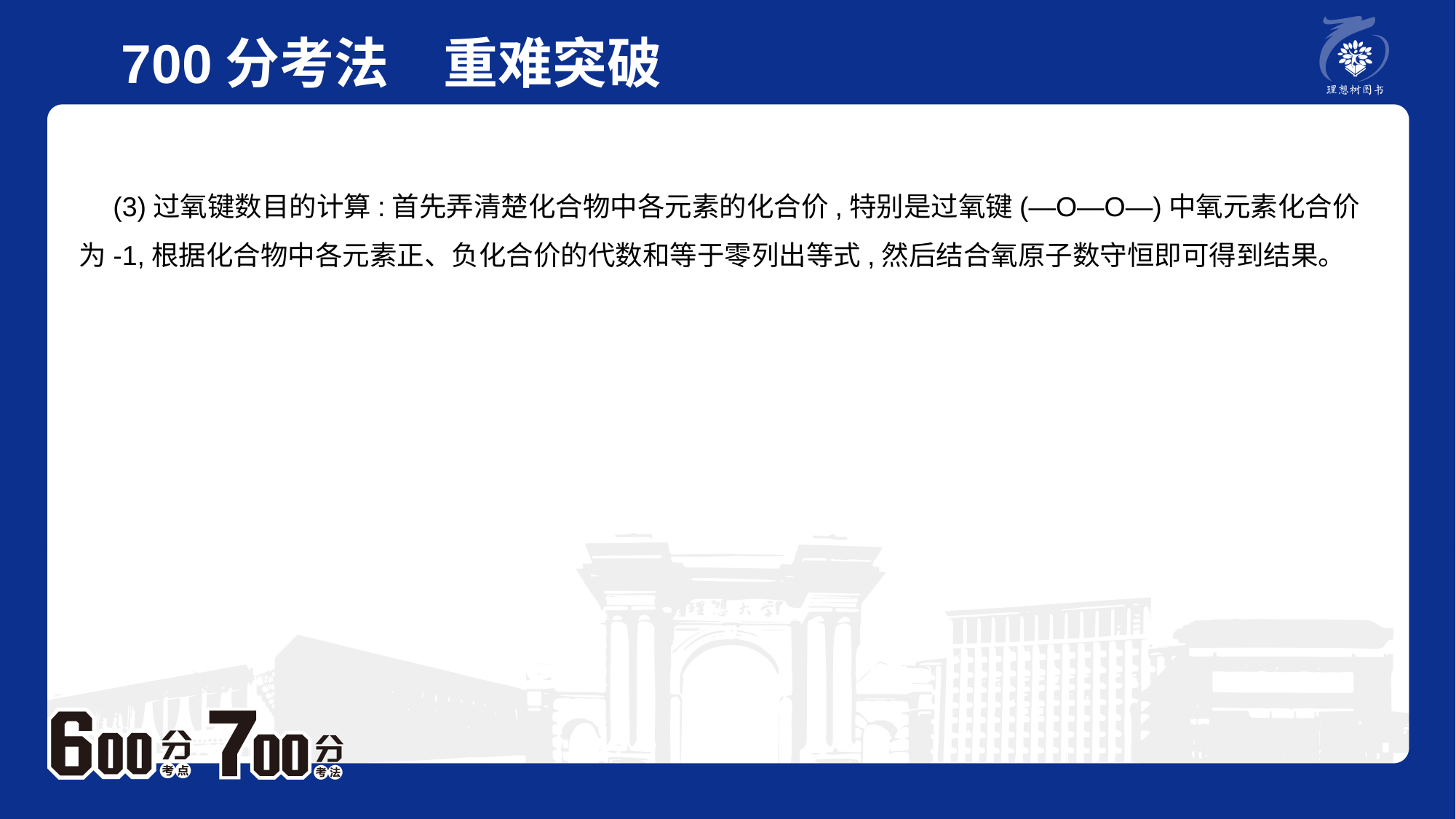

700分考法　重难突破
　(3)过氧键数目的计算:首先弄清楚化合物中各元素的化合价,特别是过氧键(—O—O—)中氧元素化合价为-1,根据化合物中各元素正、负化合价的代数和等于零列出等式,然后结合氧原子数守恒即可得到结果。